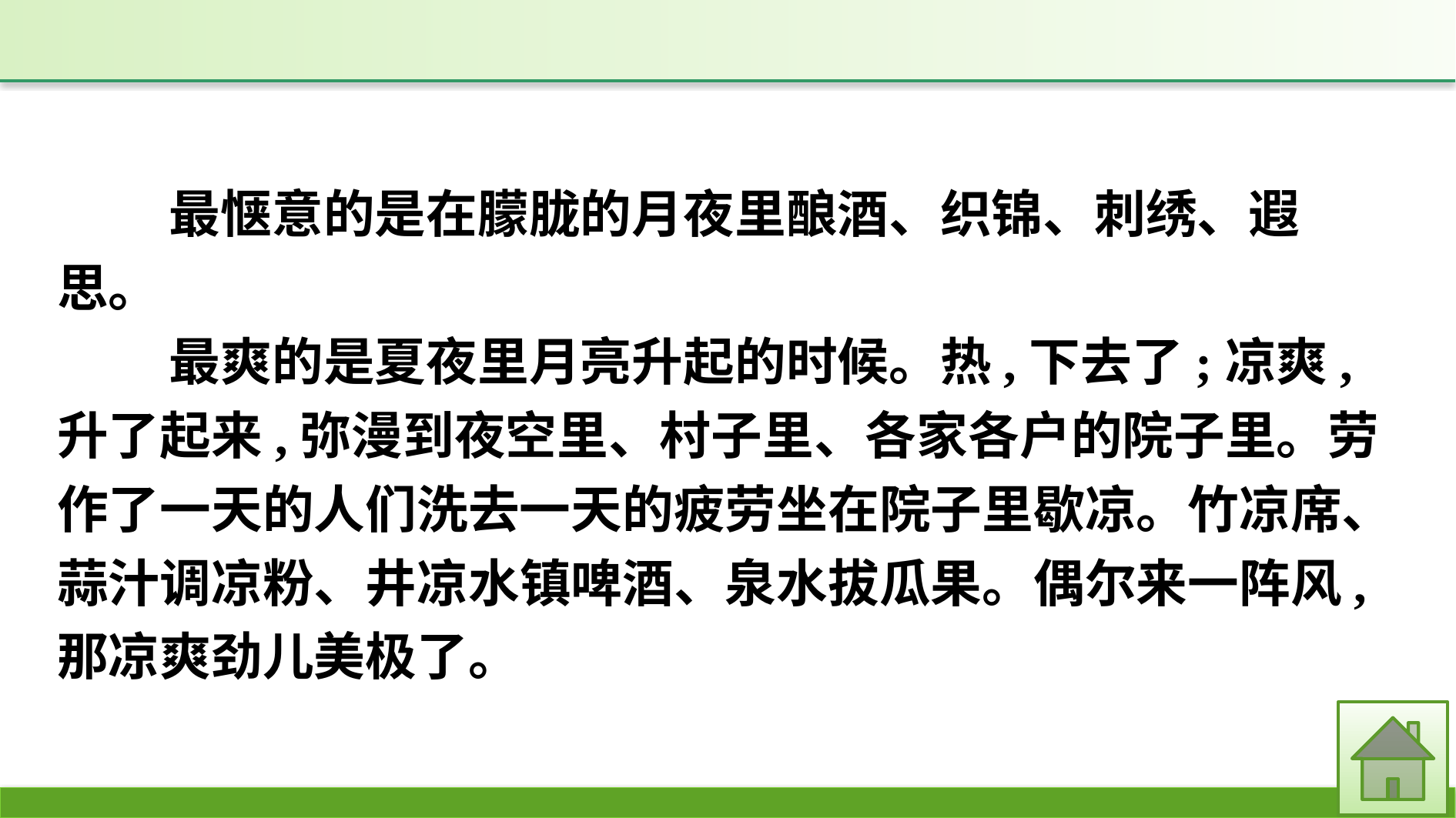

最惬意的是在朦胧的月夜里酿酒、织锦、刺绣、遐思。
最爽的是夏夜里月亮升起的时候。热,下去了;凉爽,升了起来,弥漫到夜空里、村子里、各家各户的院子里。劳作了一天的人们洗去一天的疲劳坐在院子里歇凉。竹凉席、蒜汁调凉粉、井凉水镇啤酒、泉水拔瓜果。偶尔来一阵风,那凉爽劲儿美极了。